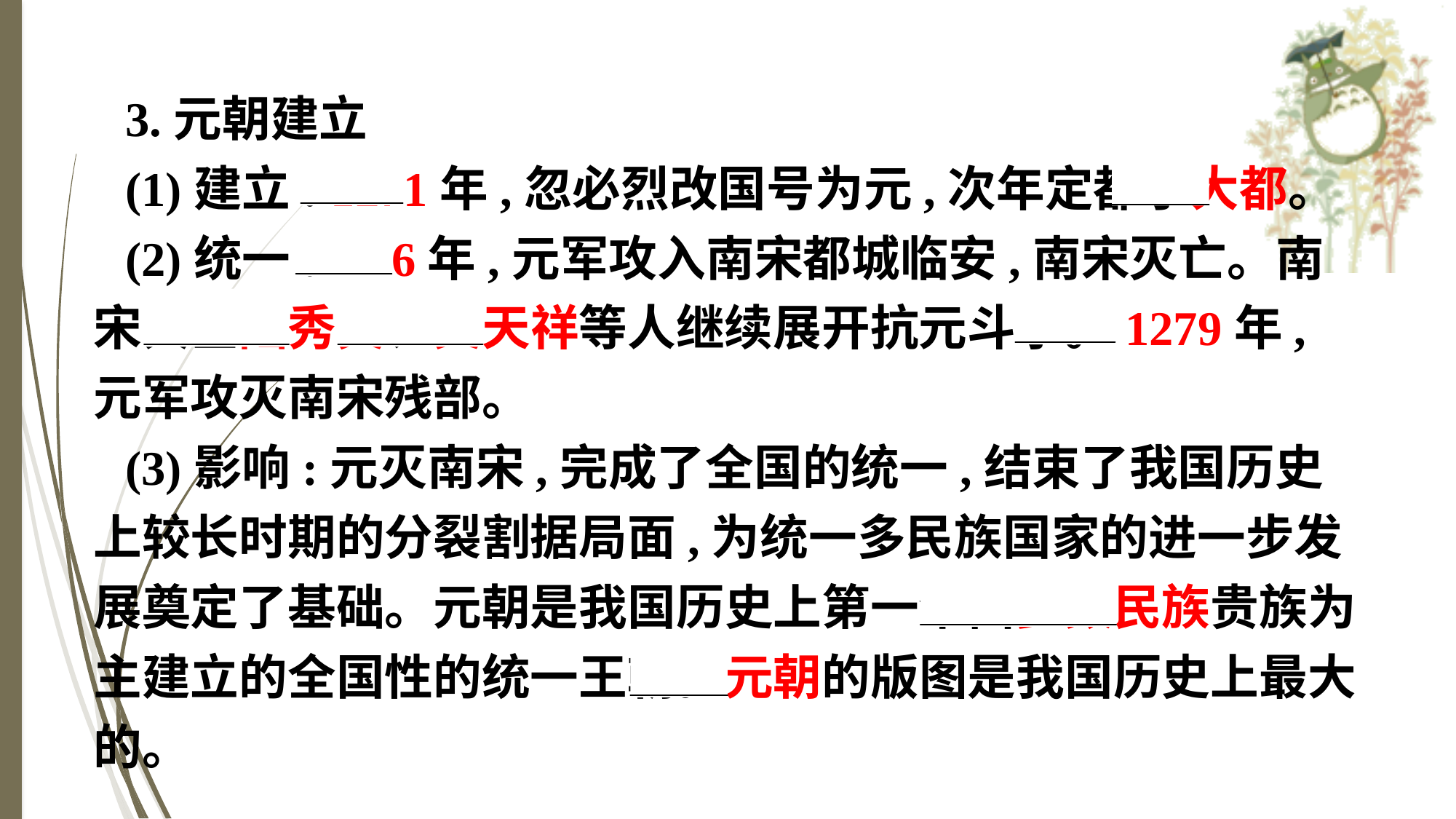

3.元朝建立
(1)建立: 1271年,忽必烈改国号为元,次年定都于大都。
(2)统一:1276年,元军攻入南宋都城临安,南宋灭亡。南宋大臣陆秀夫、文天祥等人继续展开抗元斗争。1279年,元军攻灭南宋残部。
(3)影响:元灭南宋,完成了全国的统一,结束了我国历史上较长时期的分裂割据局面,为统一多民族国家的进一步发展奠定了基础。元朝是我国历史上第一个由少数民族贵族为主建立的全国性的统一王朝。元朝的版图是我国历史上最大的。